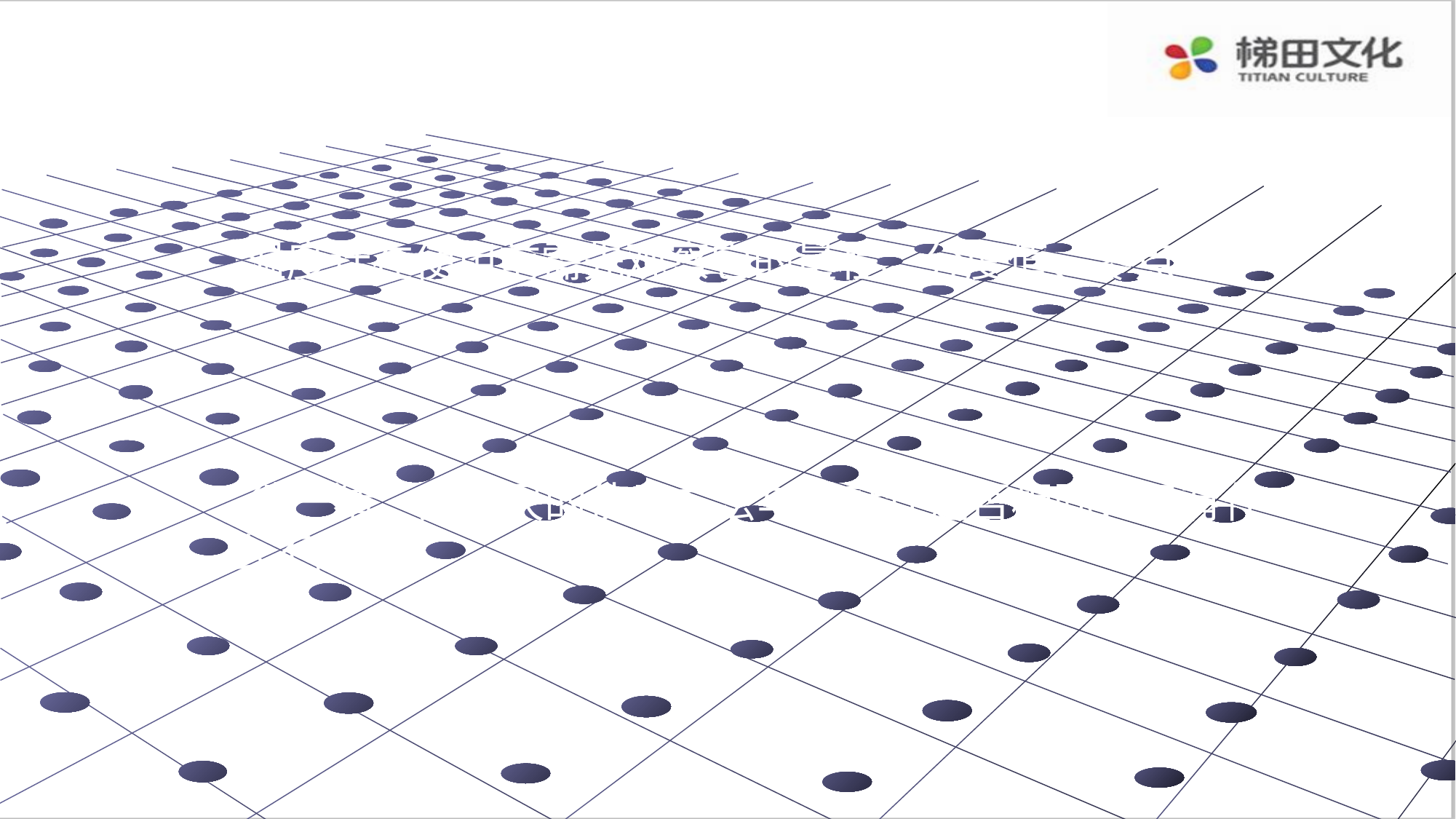

温度计在使用前需先观察它的量程、分度值、零点……
 猜一猜，刻度尺的使用方法与温度计是否相同？又有什
么不同？